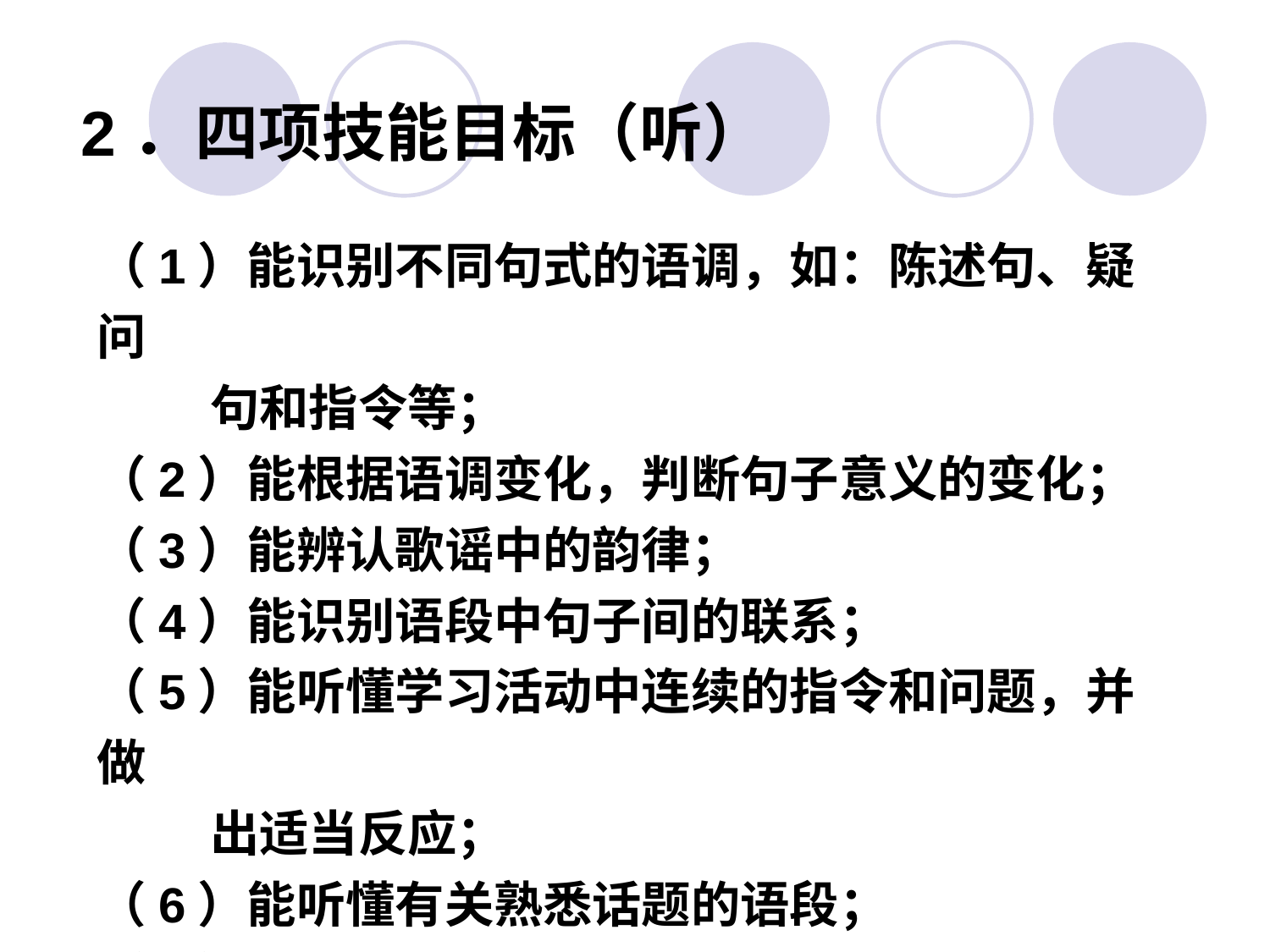

2．四项技能目标（听）
（1）能识别不同句式的语调，如：陈述句、疑问
         句和指令等；
（2）能根据语调变化，判断句子意义的变化；
（3）能辨认歌谣中的韵律；
（4）能识别语段中句子间的联系；
（5）能听懂学习活动中连续的指令和问题，并做
         出适当反应；
（6）能听懂有关熟悉话题的语段；
（7）能借助提示听懂教师讲述的故事。